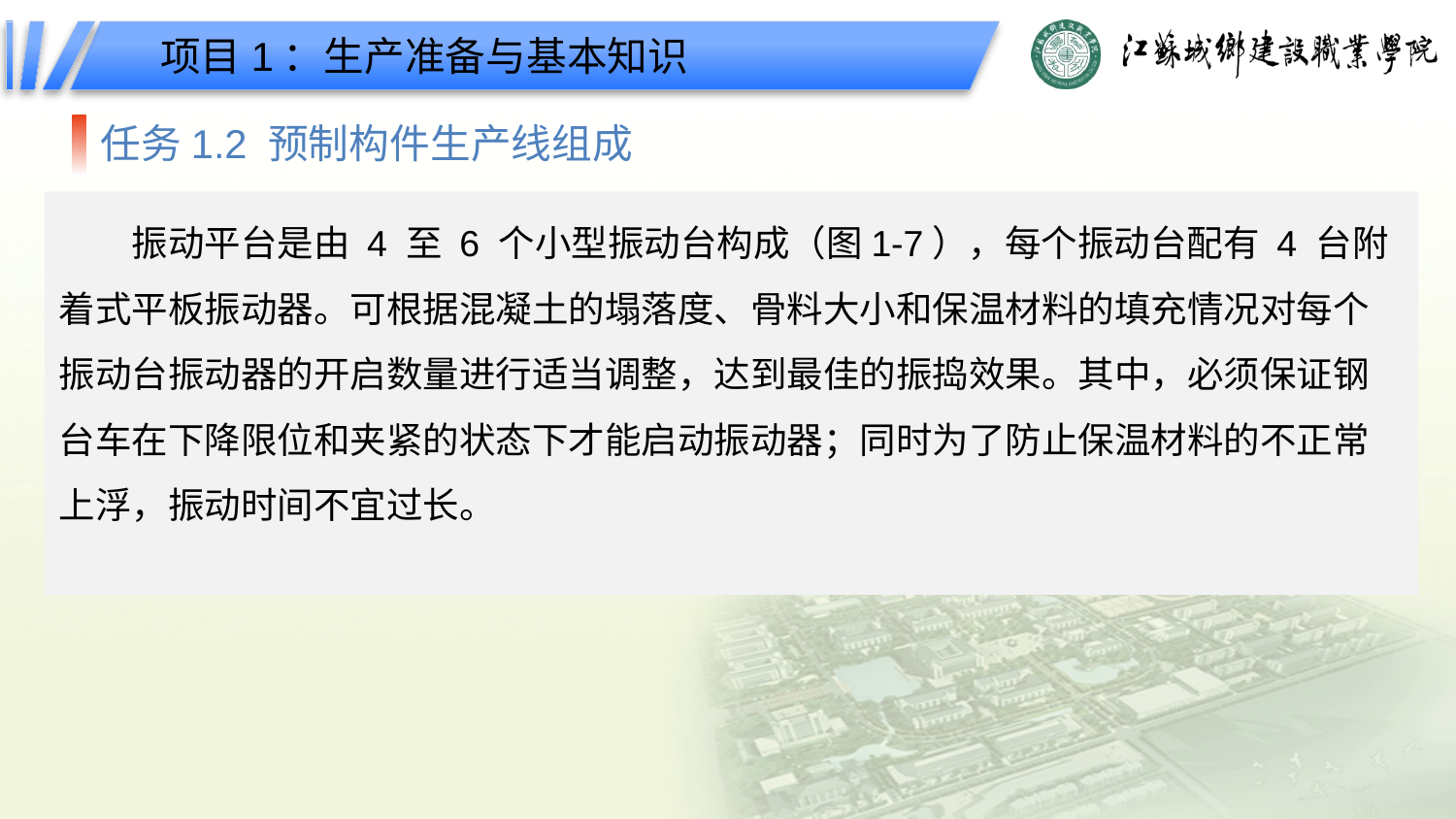

项目1：生产准备与基本知识
任务1.2 预制构件生产线组成

振动平台是由 4 至 6 个小型振动台构成（图1-7），每个振动台配有 4 台附着式平板振动器。可根据混凝土的塌落度、骨料大小和保温材料的填充情况对每个振动台振动器的开启数量进行适当调整，达到最佳的振捣效果。其中，必须保证钢台车在下降限位和夹紧的状态下才能启动振动器；同时为了防止保温材料的不正常上浮，振动时间不宜过长。